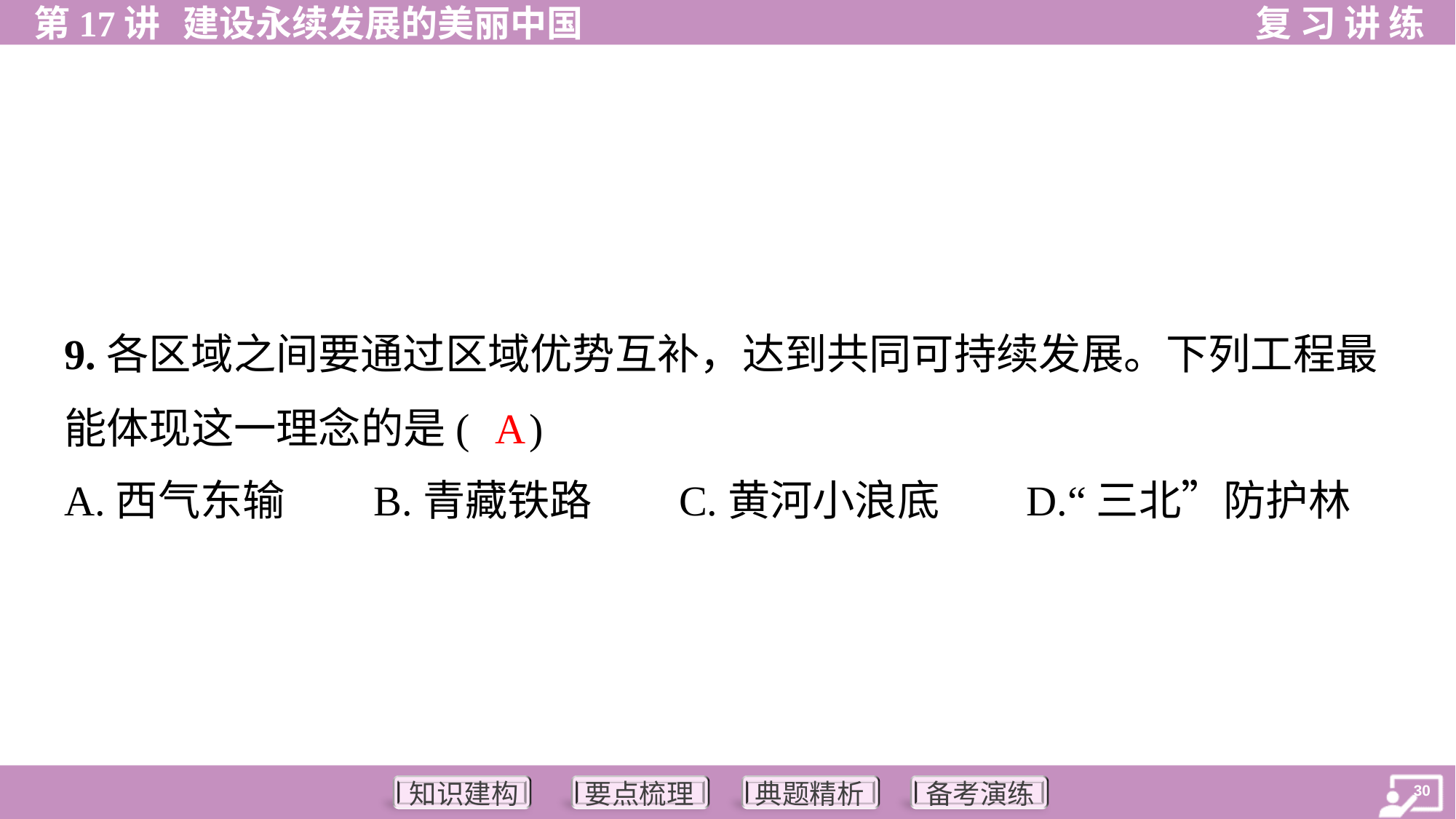

9.各区域之间要通过区域优势互补，达到共同可持续发展。下列工程最
能体现这一理念的是(     )
A
A.西气东输	B.青藏铁路	C.黄河小浪底	D.“三北”防护林